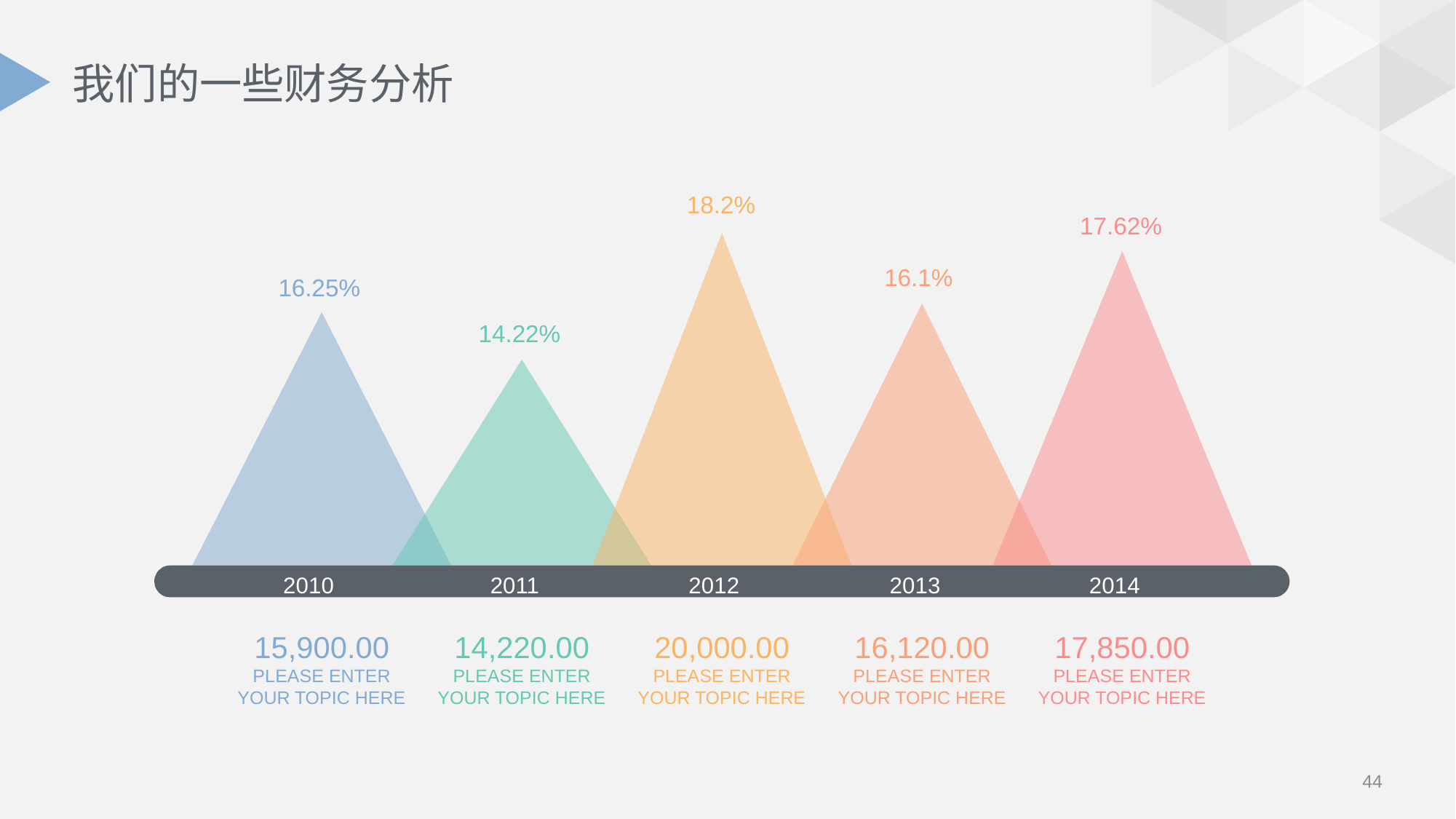

# 我们的一些财务分析
18.2%
17.62%
16.1%
16.25%
14.22%

2010
2011
2012
2013
2014

15,900.00
PLEASE ENTER
YOUR TOPIC HERE
14,220.00
PLEASE ENTER
YOUR TOPIC HERE
20,000.00
PLEASE ENTER
YOUR TOPIC HERE
16,120.00
PLEASE ENTER
YOUR TOPIC HERE
17,850.00
PLEASE ENTER
YOUR TOPIC HERE
44